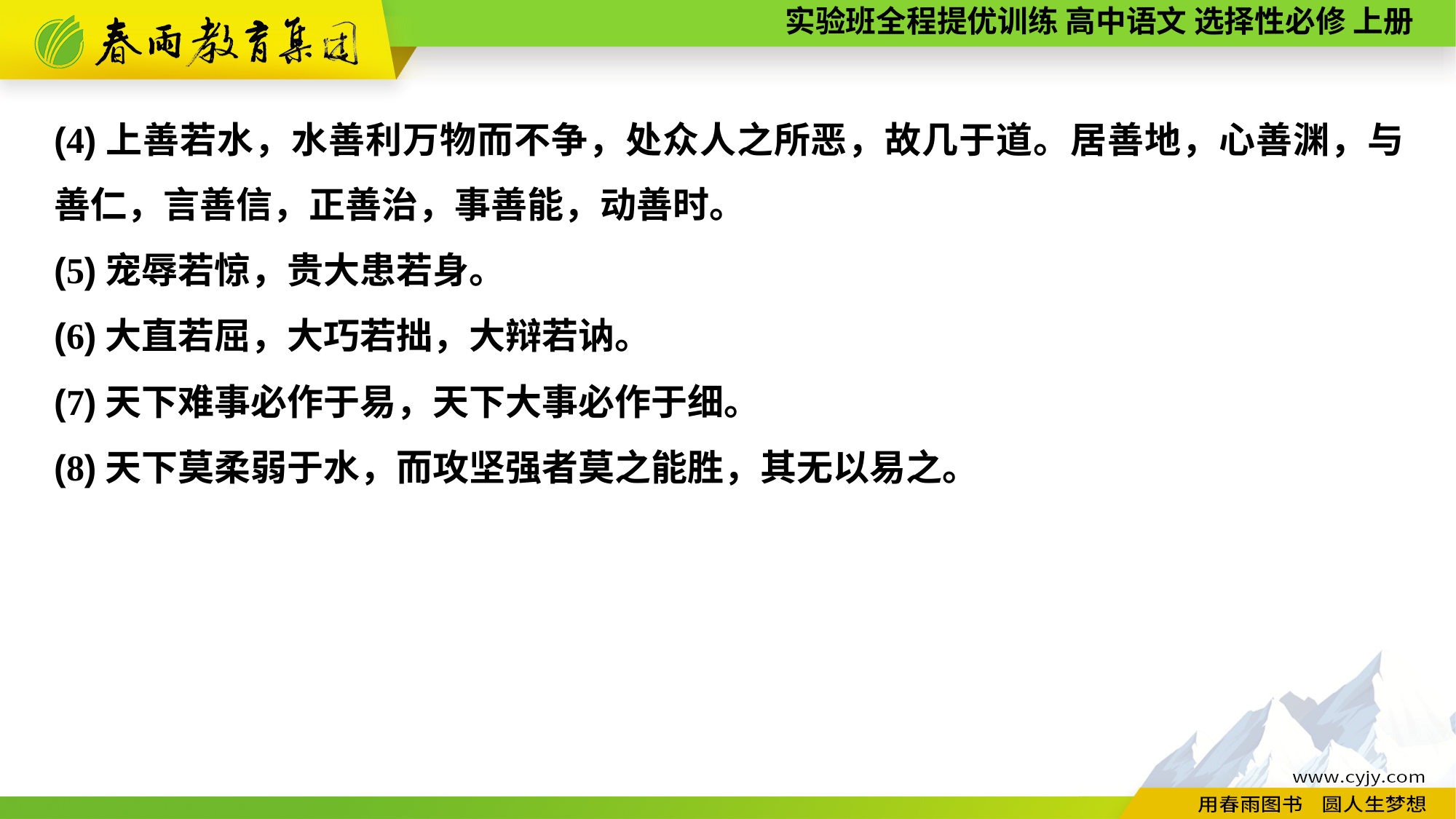

(4)上善若水，水善利万物而不争，处众人之所恶，故几于道。居善地，心善渊，与善仁，言善信，正善治，事善能，动善时。
(5)宠辱若惊，贵大患若身。
(6)大直若屈，大巧若拙，大辩若讷。
(7)天下难事必作于易，天下大事必作于细。
(8)天下莫柔弱于水，而攻坚强者莫之能胜，其无以易之。